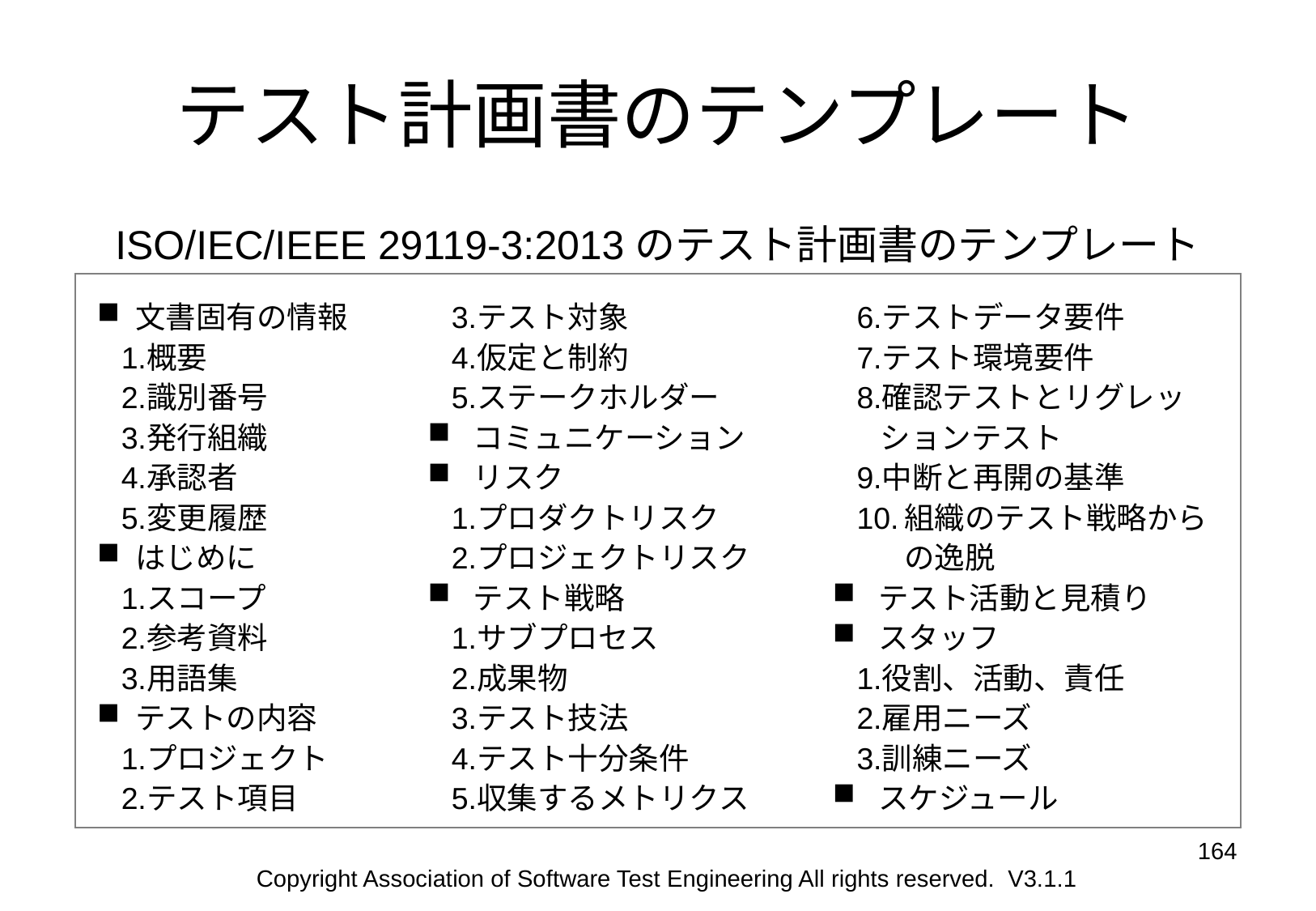

# テスト計画書のテンプレート
ISO/IEC/IEEE 29119-3:2013のテスト計画書のテンプレート

文書固有の情報
概要
識別番号
発行組織
承認者
変更履歴
はじめに
スコープ
参考資料
用語集
テストの内容
プロジェクト
テスト項目
テスト対象
仮定と制約
ステークホルダー
コミュニケーション
リスク
プロダクトリスク
プロジェクトリスク
テスト戦略
サブプロセス
成果物
テスト技法
テスト十分条件
収集するメトリクス
テストデータ要件
テスト環境要件
確認テストとリグレッションテスト
中断と再開の基準
組織のテスト戦略からの逸脱
テスト活動と見積り
スタッフ
役割、活動、責任
雇用ニーズ
訓練ニーズ
スケジュール
164
Copyright Association of Software Test Engineering All rights reserved.  V3.1.1